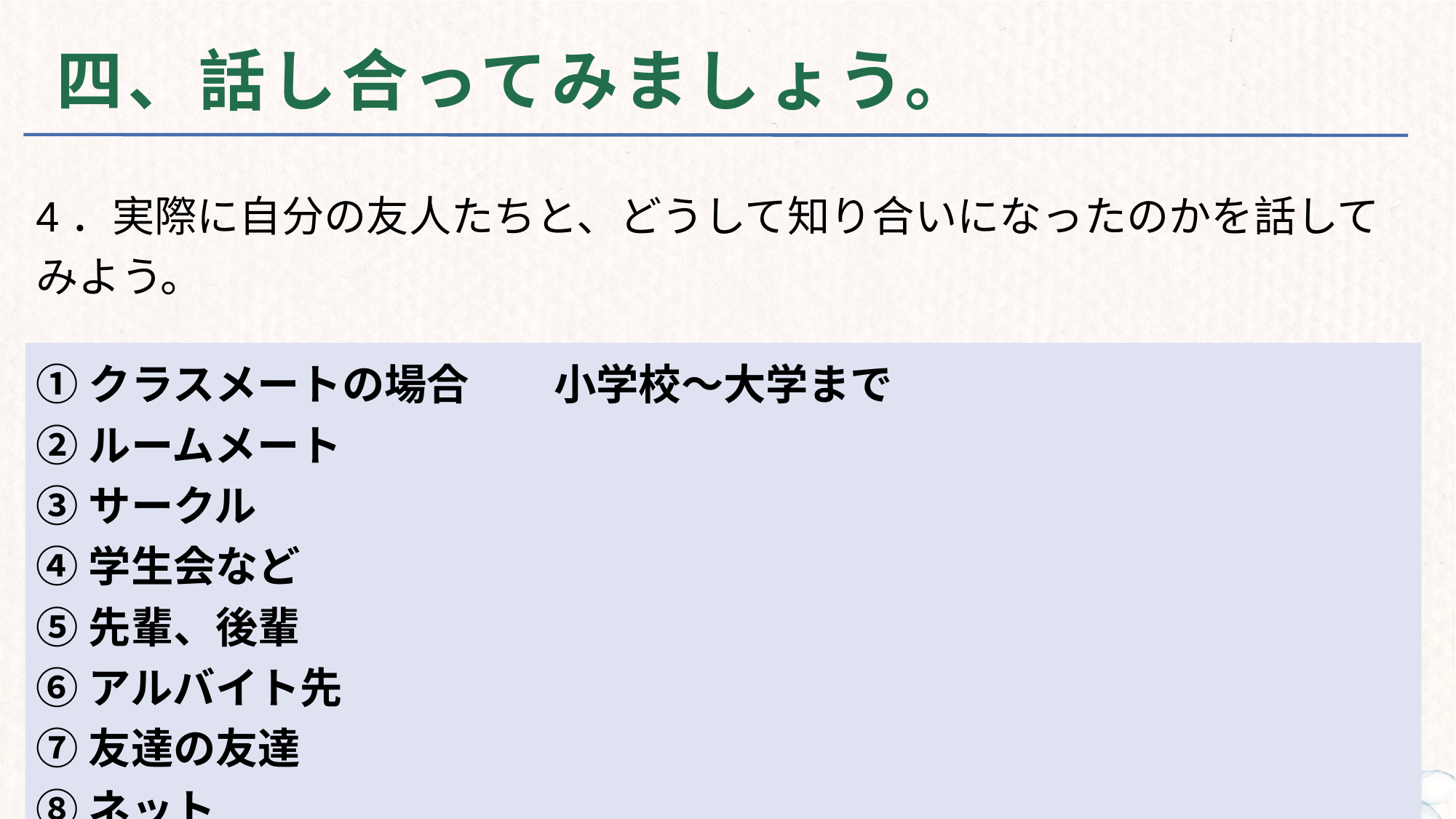

# 四、話し合ってみましょう。
4．実際に自分の友人たちと、どうして知り合いになったのかを話してみよう。
①クラスメートの場合　　小学校～大学まで
②ルームメート
③サークル
④学生会など
⑤先輩、後輩
⑥アルバイト先
⑦友達の友達
⑧ネット